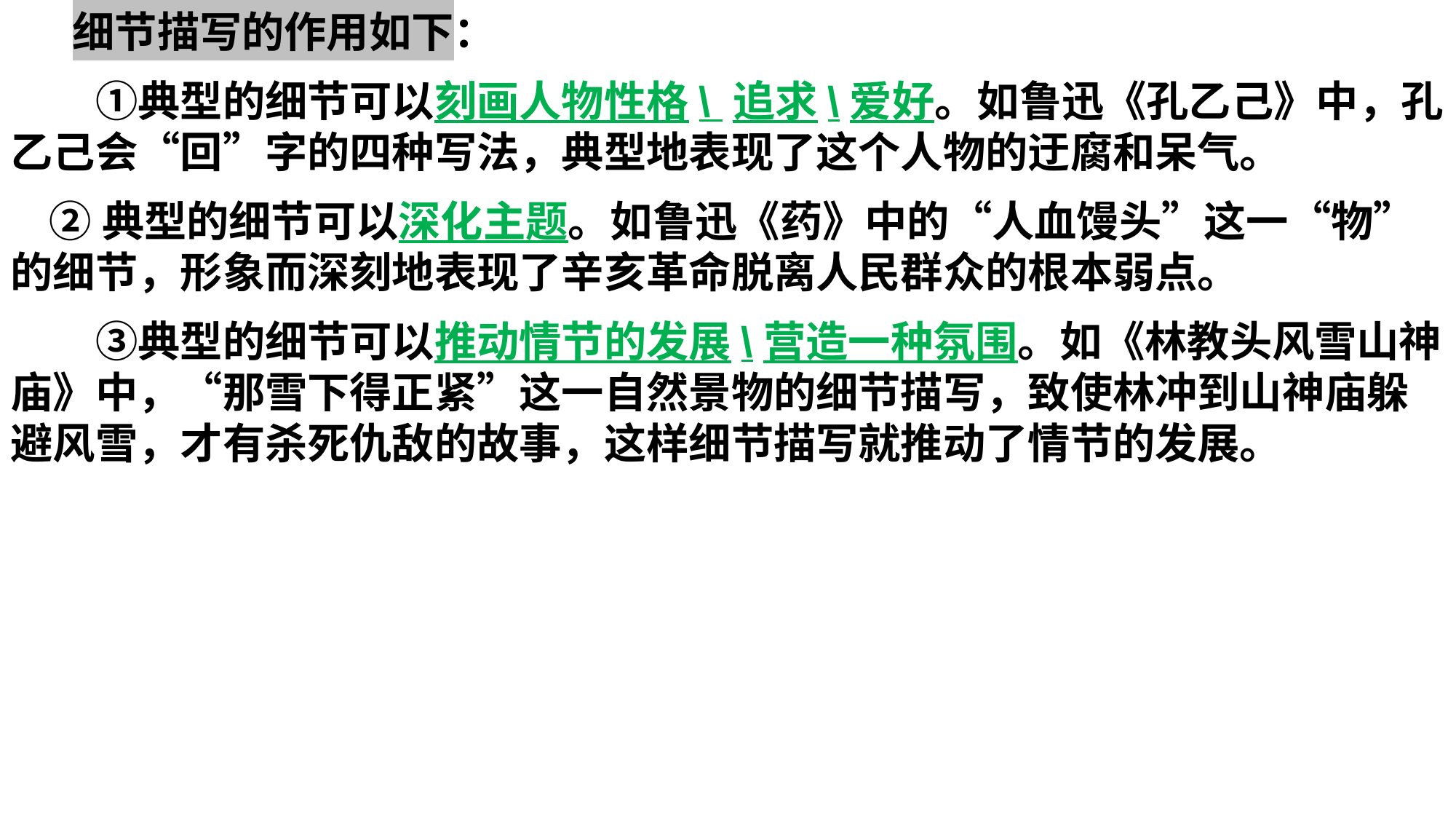

细节描写的作用如下：
　　①典型的细节可以刻画人物性格\ 追求\爱好。如鲁迅《孔乙己》中，孔乙己会“回”字的四种写法，典型地表现了这个人物的迂腐和呆气。
    ②典型的细节可以深化主题。如鲁迅《药》中的“人血馒头”这一“物”的细节，形象而深刻地表现了辛亥革命脱离人民群众的根本弱点。
　　③典型的细节可以推动情节的发展\营造一种氛围。如《林教头风雪山神庙》中，“那雪下得正紧”这一自然景物的细节描写，致使林冲到山神庙躲避风雪，才有杀死仇敌的故事，这样细节描写就推动了情节的发展。